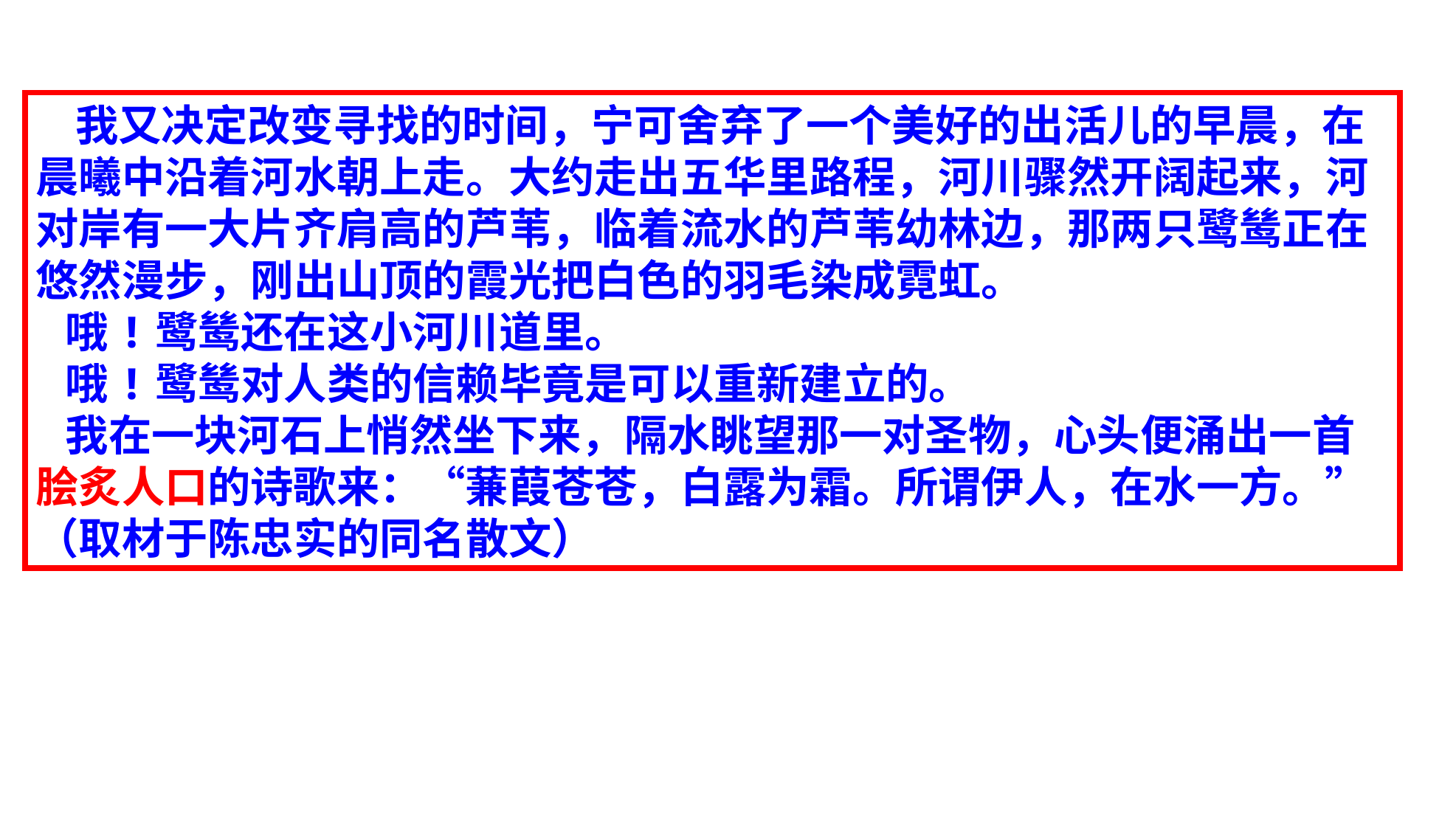

我又决定改变寻找的时间，宁可舍弃了一个美好的出活儿的早晨，在晨曦中沿着河水朝上走。大约走出五华里路程，河川骤然开阔起来，河对岸有一大片齐肩高的芦苇，临着流水的芦苇幼林边，那两只鹭鸶正在悠然漫步，刚出山顶的霞光把白色的羽毛染成霓虹。
  哦!鹭鸶还在这小河川道里。
  哦!鹭鸶对人类的信赖毕竟是可以重新建立的。
  我在一块河石上悄然坐下来，隔水眺望那一对圣物，心头便涌出一首脍炙人口的诗歌来：“蒹葭苍苍，白露为霜。所谓伊人，在水一方。”
（取材于陈忠实的同名散文）